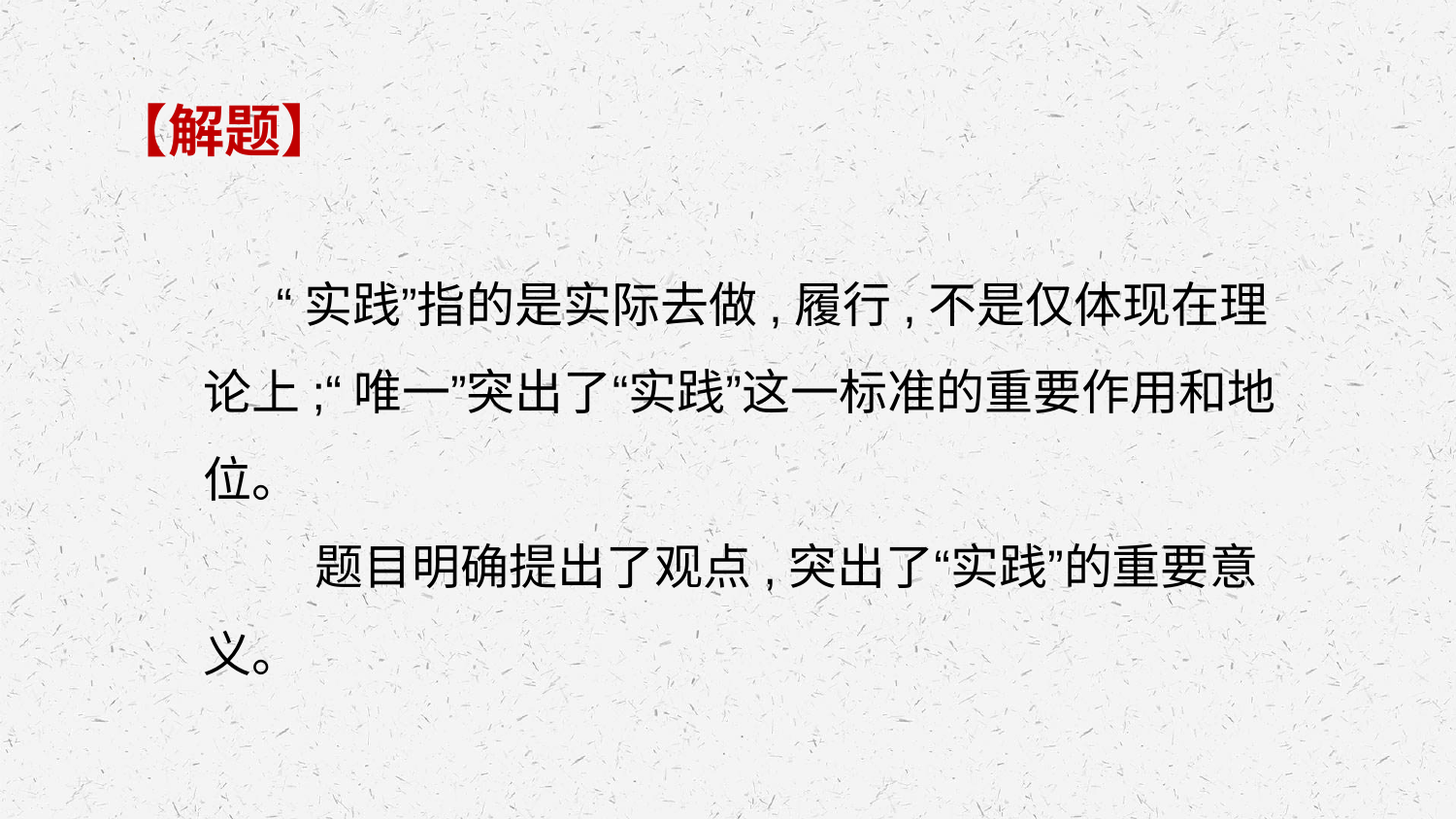

【解题】
“实践”指的是实际去做,履行,不是仅体现在理论上;“唯一”突出了“实践”这一标准的重要作用和地位。
  题目明确提出了观点,突出了“实践”的重要意义。